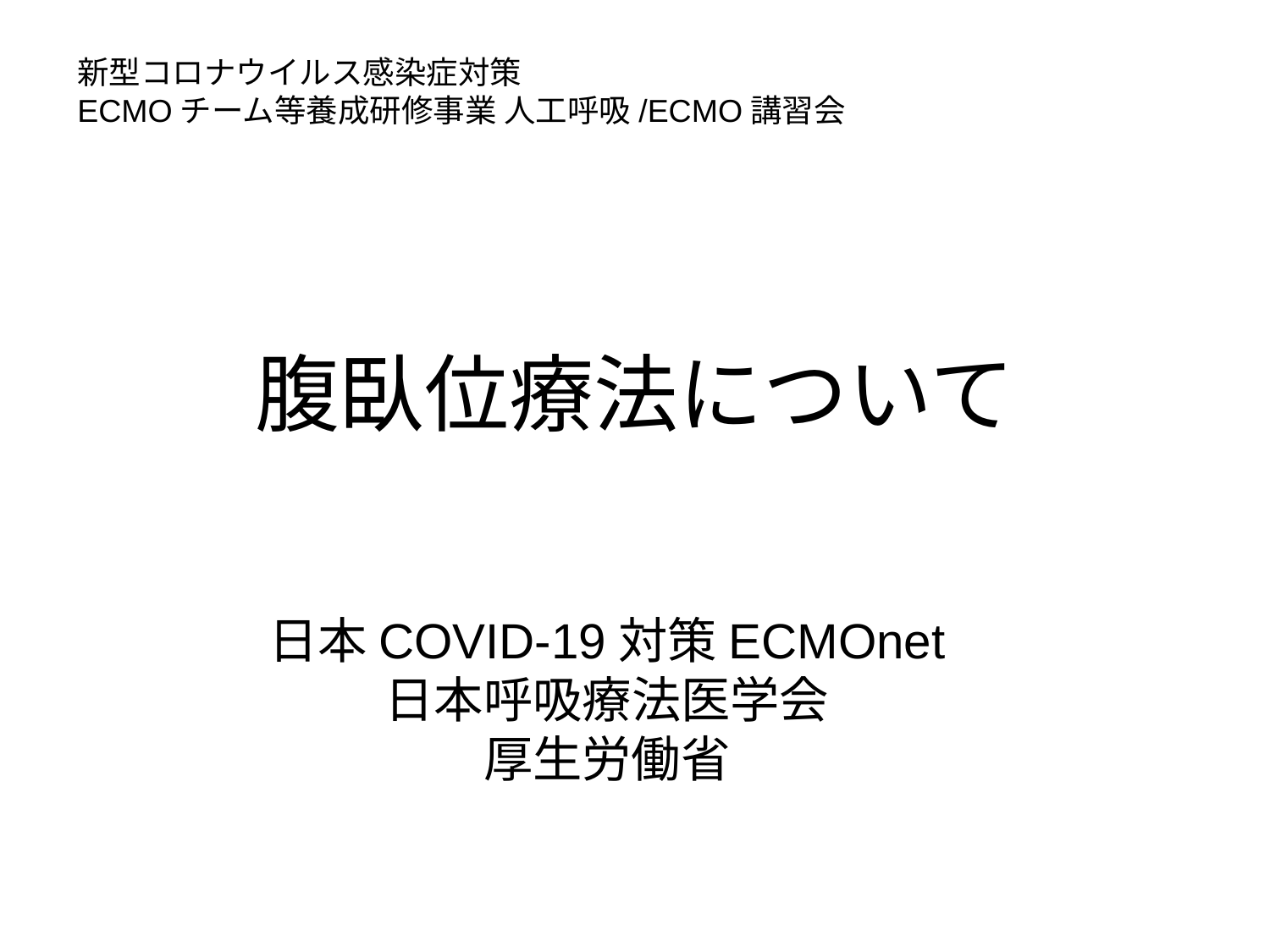

新型コロナウイルス感染症対策
ECMOチーム等養成研修事業 人工呼吸/ECMO講習会
# 腹臥位療法について
日本COVID-19対策ECMOnet
日本呼吸療法医学会
厚生労働省